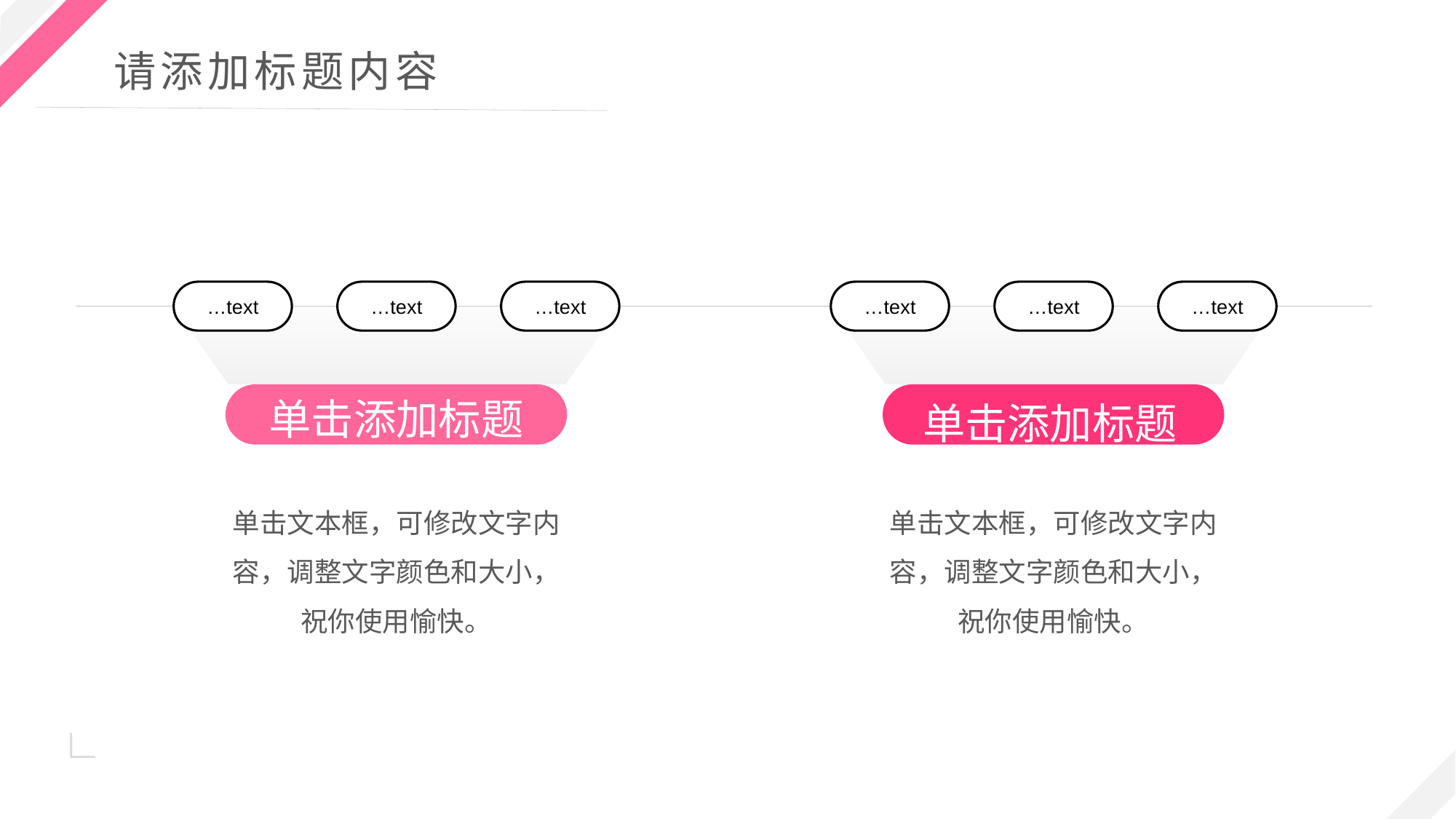

…text
…text
…text

单击添加标题
单击文本框，可修改文字内容，调整文字颜色和大小，祝你使用愉快。
…text
…text
…text

单击添加标题
单击文本框，可修改文字内容，调整文字颜色和大小，祝你使用愉快。